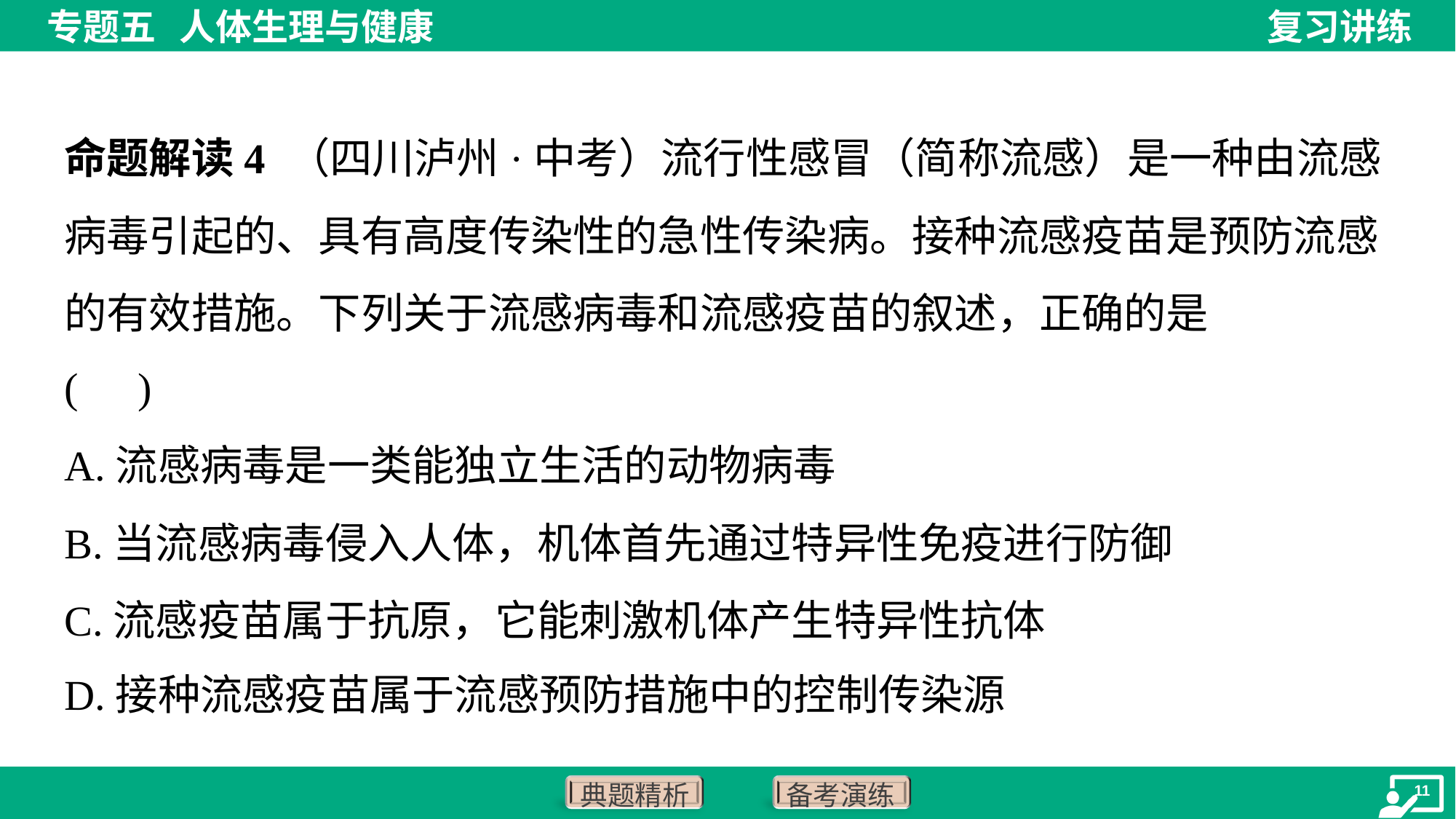

命题解读4 （四川泸州·中考）流行性感冒（简称流感）是一种由流感病毒引起的、具有高度传染性的急性传染病。接种流感疫苗是预防流感的有效措施。下列关于流感病毒和流感疫苗的叙述，正确的是
(     )
A.流感病毒是一类能独立生活的动物病毒
B.当流感病毒侵入人体，机体首先通过特异性免疫进行防御
C.流感疫苗属于抗原，它能刺激机体产生特异性抗体
D.接种流感疫苗属于流感预防措施中的控制传染源